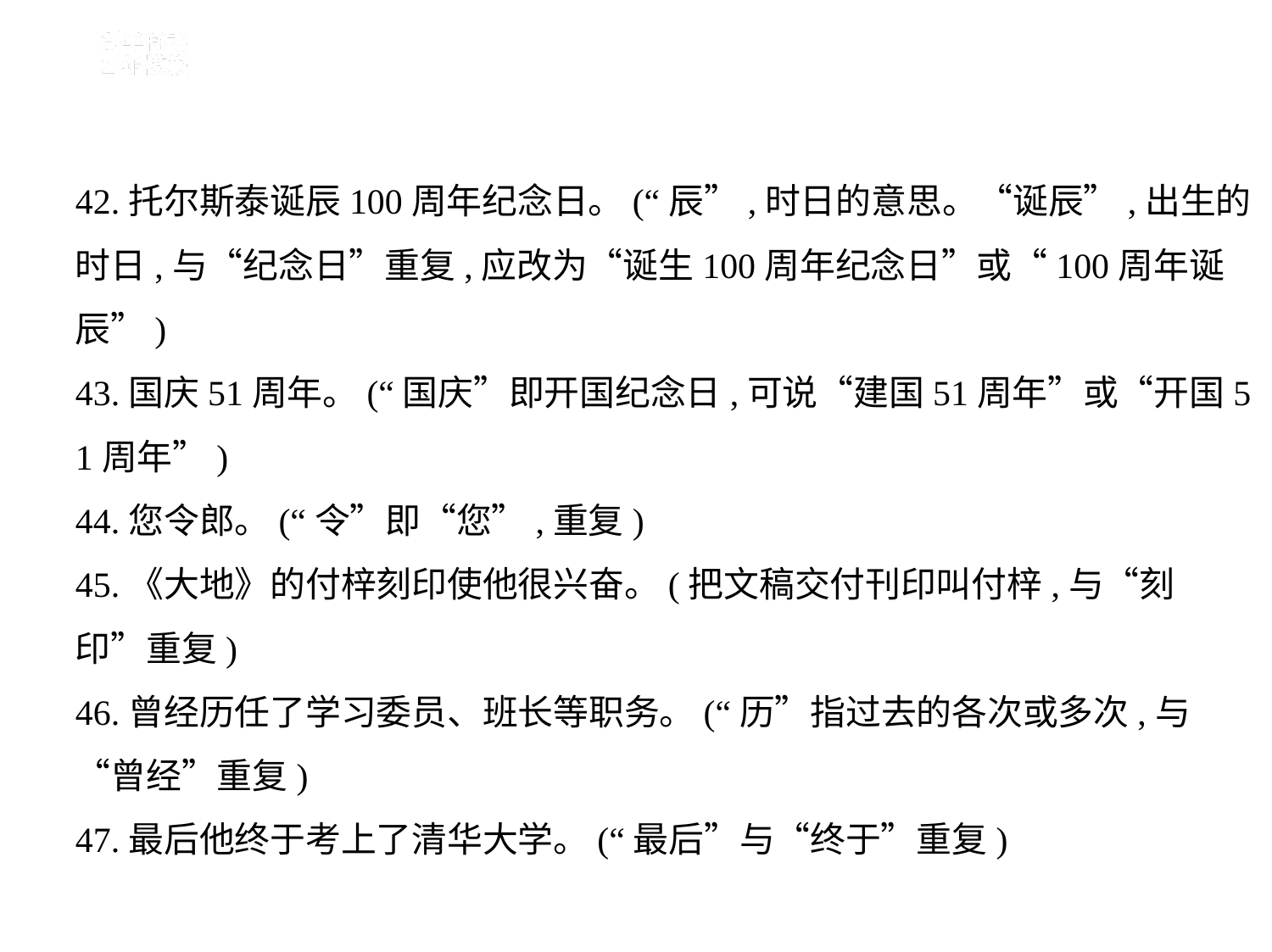

42.托尔斯泰诞辰100周年纪念日。(“辰”,时日的意思。“诞辰”,出生的
时日,与“纪念日”重复,应改为“诞生100周年纪念日”或“100周年诞
辰”)
43.国庆51周年。(“国庆”即开国纪念日,可说“建国51周年”或“开国5
1周年”)
44.您令郎。(“令”即“您”,重复)
45.《大地》的付梓刻印使他很兴奋。(把文稿交付刊印叫付梓,与“刻
印”重复)
46.曾经历任了学习委员、班长等职务。(“历”指过去的各次或多次,与
“曾经”重复)
47.最后他终于考上了清华大学。(“最后”与“终于”重复)